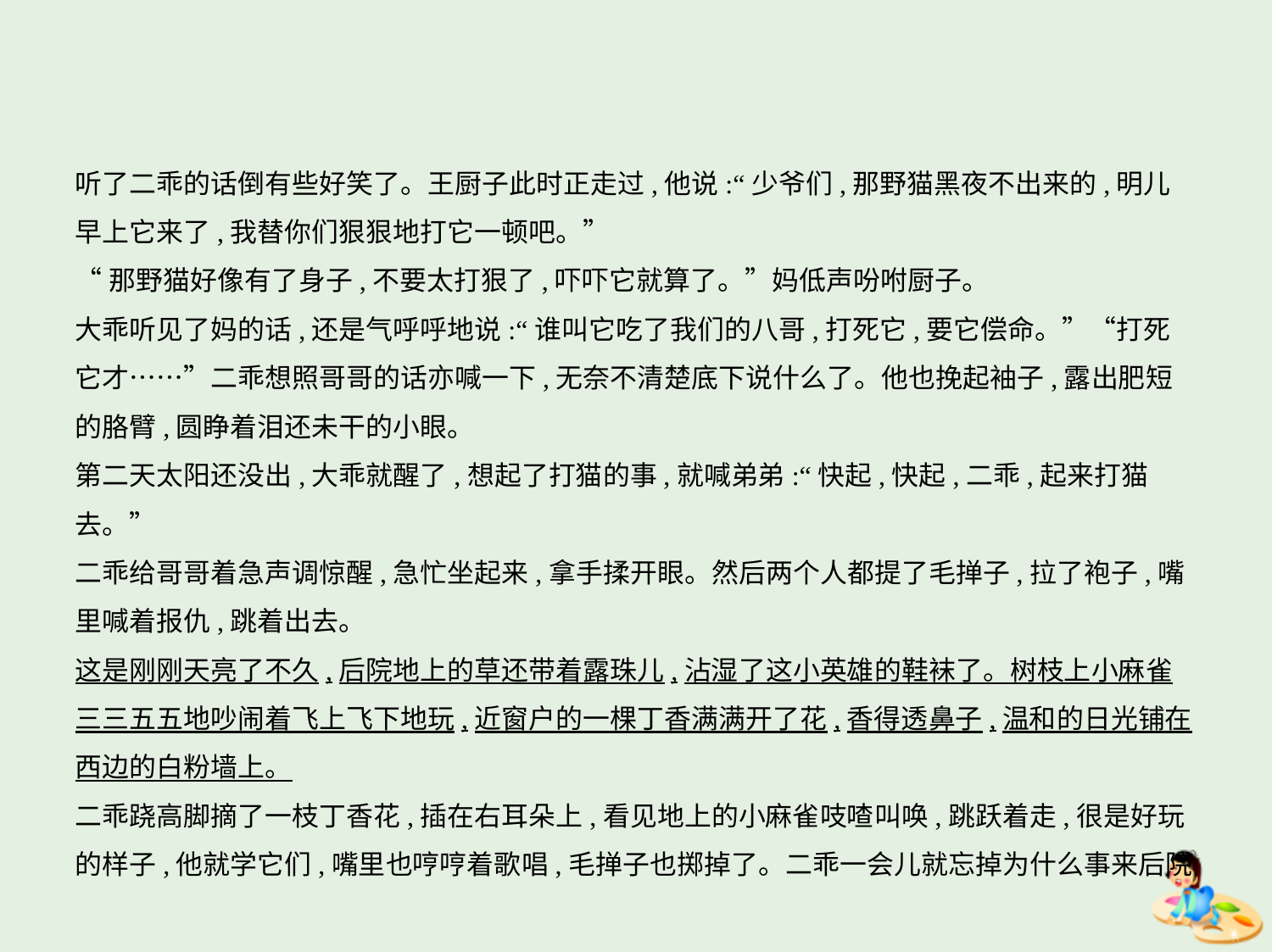

听了二乖的话倒有些好笑了。王厨子此时正走过,他说:“少爷们,那野猫黑夜不出来的,明儿
早上它来了,我替你们狠狠地打它一顿吧。”
“那野猫好像有了身子,不要太打狠了,吓吓它就算了。”妈低声吩咐厨子。
大乖听见了妈的话,还是气呼呼地说:“谁叫它吃了我们的八哥,打死它,要它偿命。”“打死
它才……”二乖想照哥哥的话亦喊一下,无奈不清楚底下说什么了。他也挽起袖子,露出肥短
的胳臂,圆睁着泪还未干的小眼。
第二天太阳还没出,大乖就醒了,想起了打猫的事,就喊弟弟:“快起,快起,二乖,起来打猫去。”
二乖给哥哥着急声调惊醒,急忙坐起来,拿手揉开眼。然后两个人都提了毛掸子,拉了袍子,嘴
里喊着报仇,跳着出去。
这是刚刚天亮了不久,后院地上的草还带着露珠儿,沾湿了这小英雄的鞋袜了。树枝上小麻雀
三三五五地吵闹着飞上飞下地玩,近窗户的一棵丁香满满开了花,香得透鼻子,温和的日光铺在
西边的白粉墙上。
二乖跷高脚摘了一枝丁香花,插在右耳朵上,看见地上的小麻雀吱喳叫唤,跳跃着走,很是好玩
的样子,他就学它们,嘴里也哼哼着歌唱,毛掸子也掷掉了。二乖一会儿就忘掉为什么事来后院